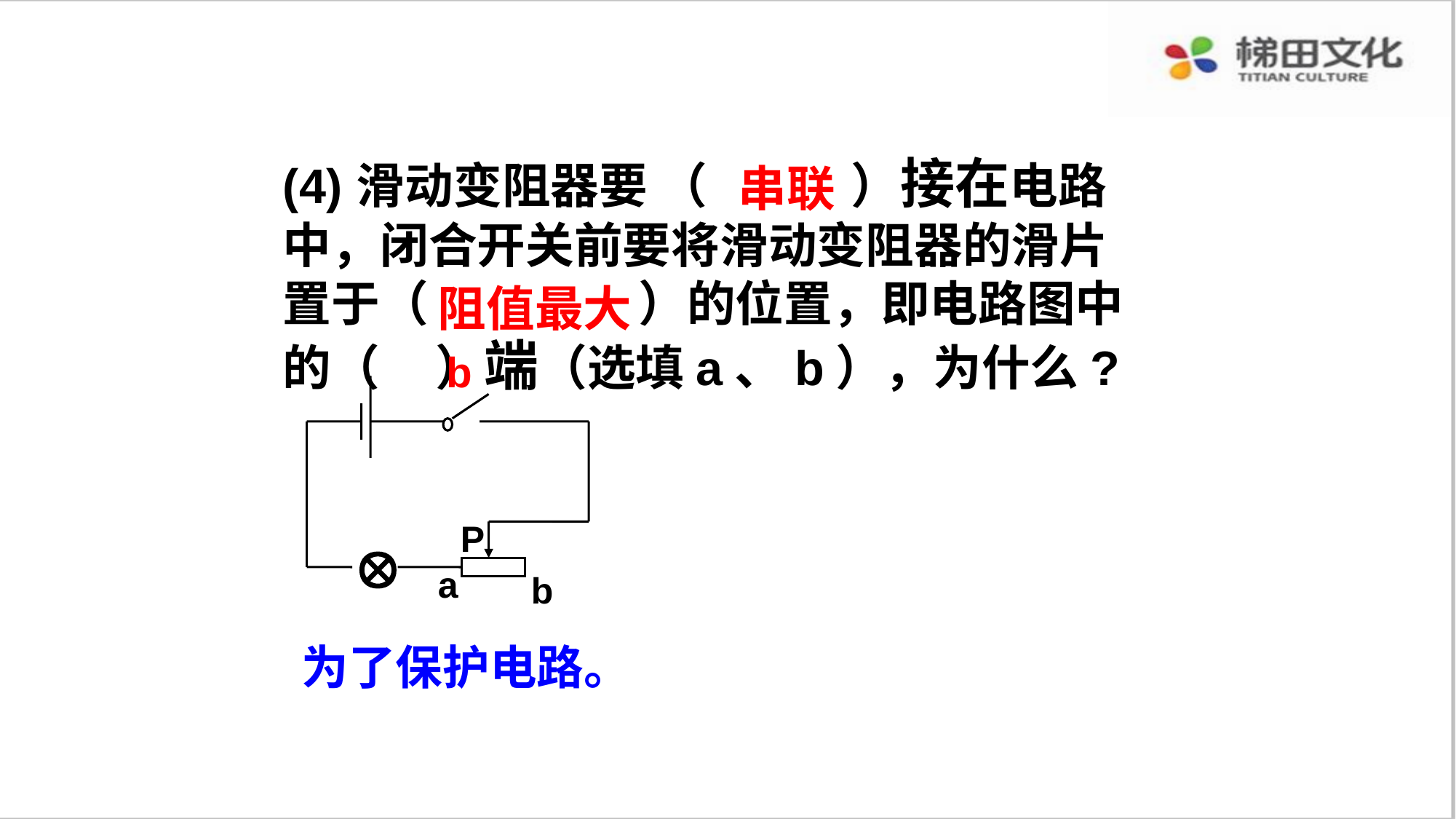

(4) 滑动变阻器要 （             ）接在电路中，闭合开关前要将滑动变阻器的滑片置于（                   ）的位置，即电路图中的（     ）端（选填a、b），为什么?
串联
阻值最大
b

⊗

P
a
b

为了保护电路。